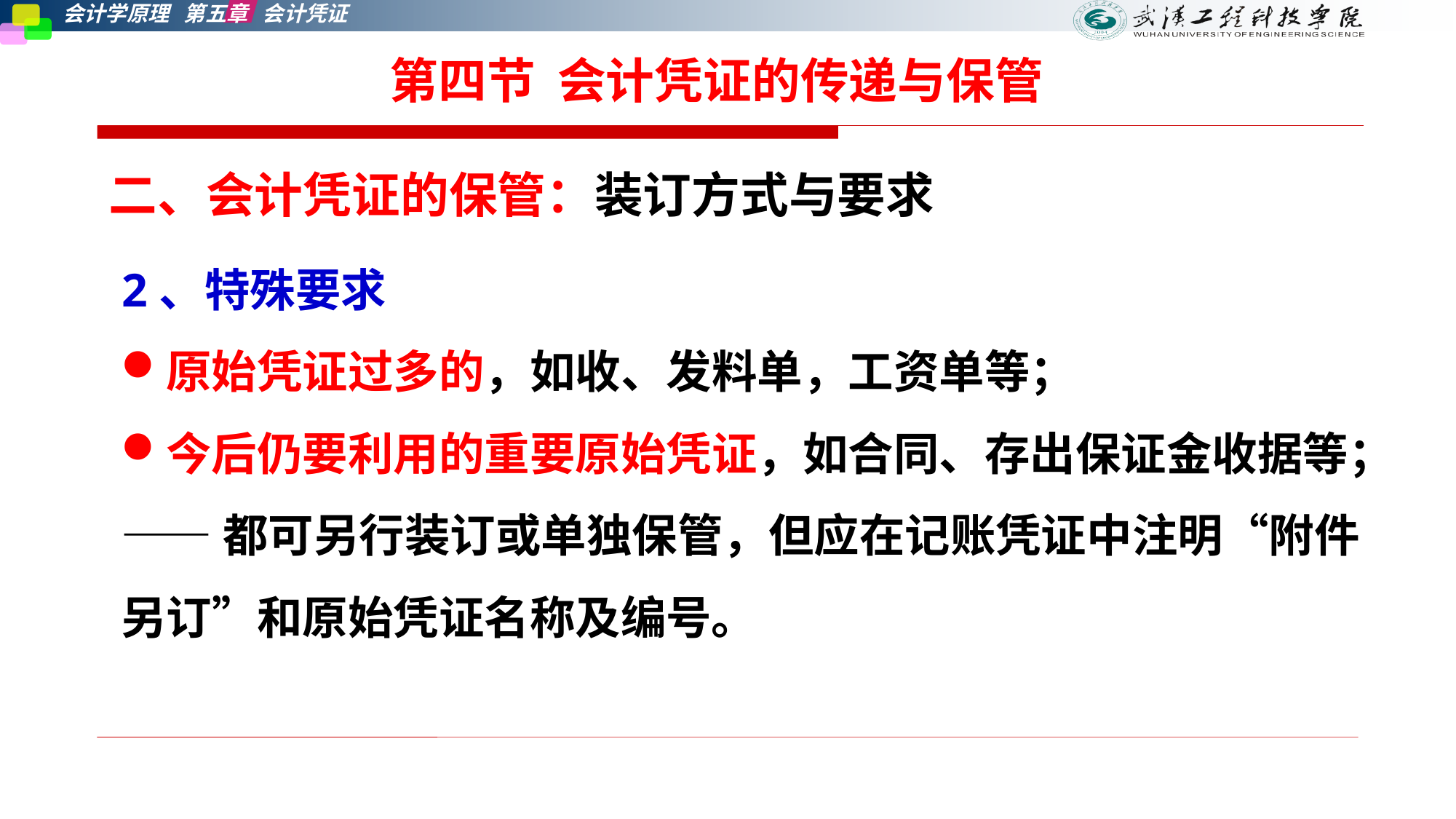

第四节  会计凭证的传递与保管
二、会计凭证的保管：装订方式与要求
2、特殊要求
原始凭证过多的，如收、发料单，工资单等；
今后仍要利用的重要原始凭证，如合同、存出保证金收据等；
——都可另行装订或单独保管，但应在记账凭证中注明“附件另订”和原始凭证名称及编号。